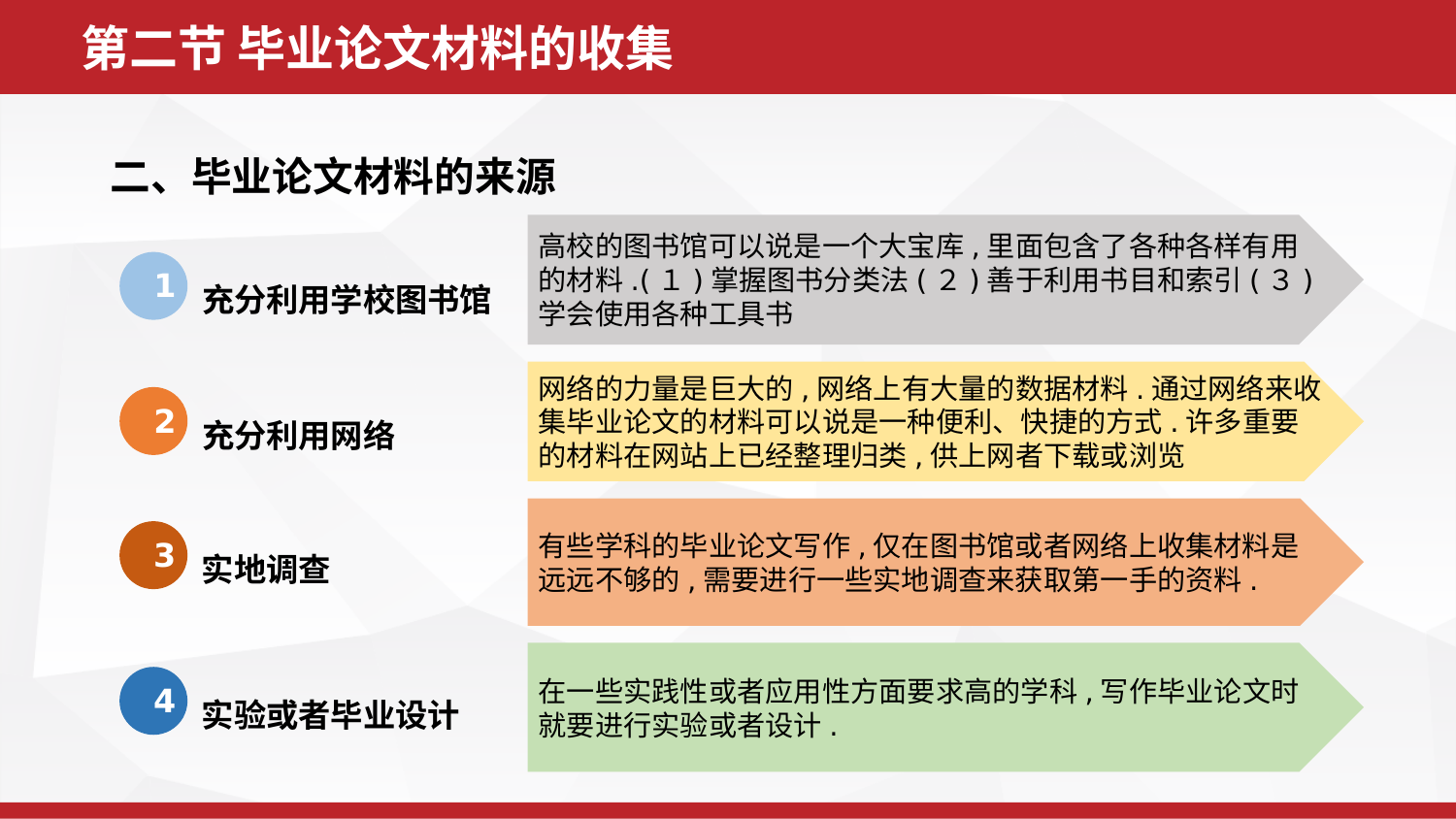

第二节 毕业论文材料的收集
 二、毕业论文材料的来源
高校的图书馆可以说是一个大宝库,里面包含了各种各样有用的材料.(１)掌握图书分类法(２)善于利用书目和索引(３)学会使用各种工具书

1
充分利用学校图书馆
网络的力量是巨大的,网络上有大量的数据材料.通过网络来收集毕业论文的材料可以说是一种便利、快捷的方式.许多重要的材料在网站上已经整理归类,供上网者下载或浏览

2
充分利用网络
有些学科的毕业论文写作,仅在图书馆或者网络上收集材料是远远不够的,需要进行一些实地调查来获取第一手的资料.

3
实地调查
在一些实践性或者应用性方面要求高的学科,写作毕业论文时就要进行实验或者设计.

4
实验或者毕业设计